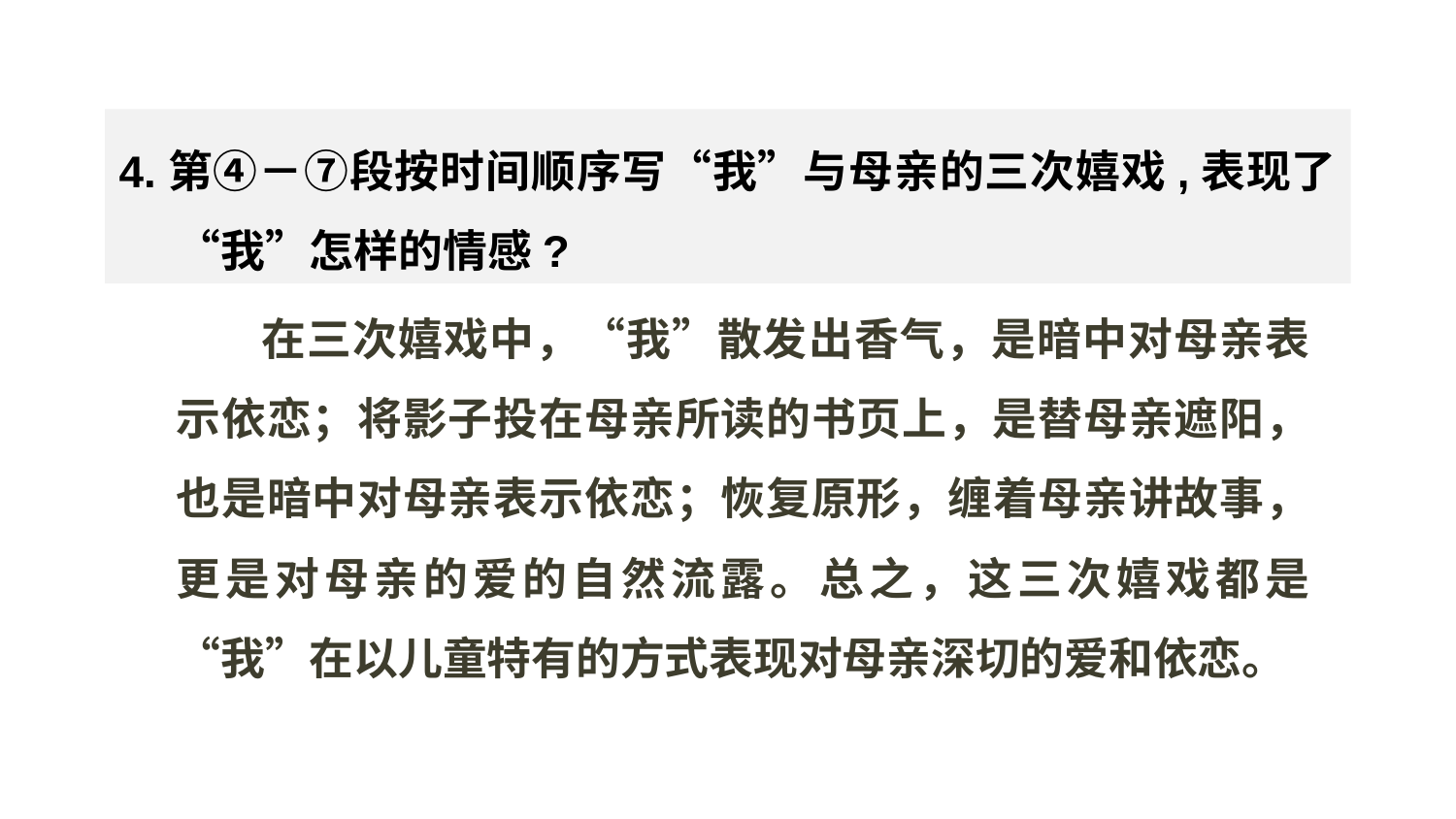

课文细读品味
4.第④－⑦段按时间顺序写“我”与母亲的三次嬉戏,表现了“我”怎样的情感?
在三次嬉戏中，“我”散发出香气，是暗中对母亲表示依恋；将影子投在母亲所读的书页上，是替母亲遮阳，也是暗中对母亲表示依恋；恢复原形，缠着母亲讲故事，更是对母亲的爱的自然流露。总之，这三次嬉戏都是“我”在以儿童特有的方式表现对母亲深切的爱和依恋。